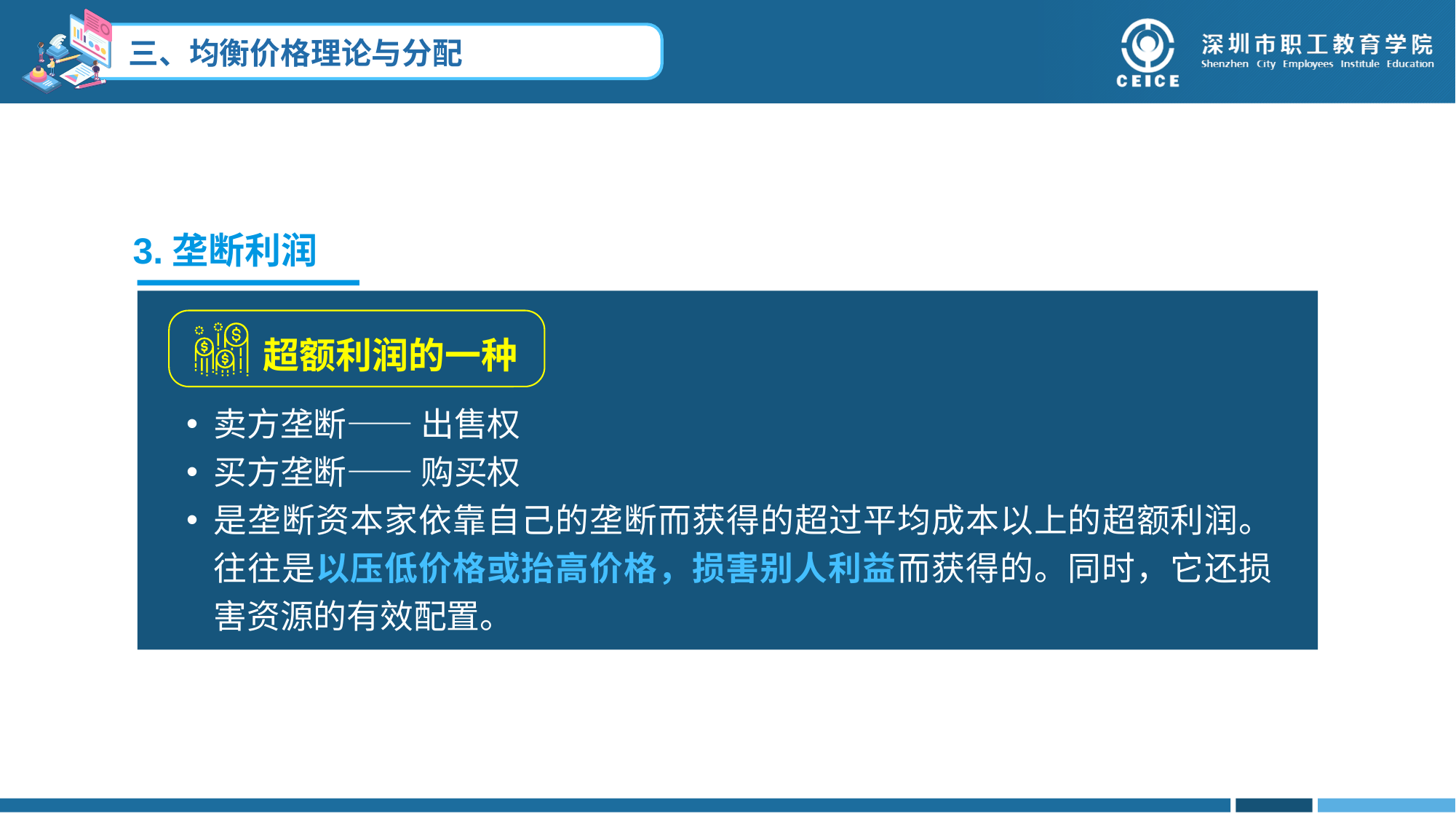

3.垄断利润

超额利润的一种

卖方垄断—— 出售权
买方垄断—— 购买权
是垄断资本家依靠自己的垄断而获得的超过平均成本以上的超额利润。往往是以压低价格或抬高价格，损害别人利益而获得的。同时，它还损害资源的有效配置。